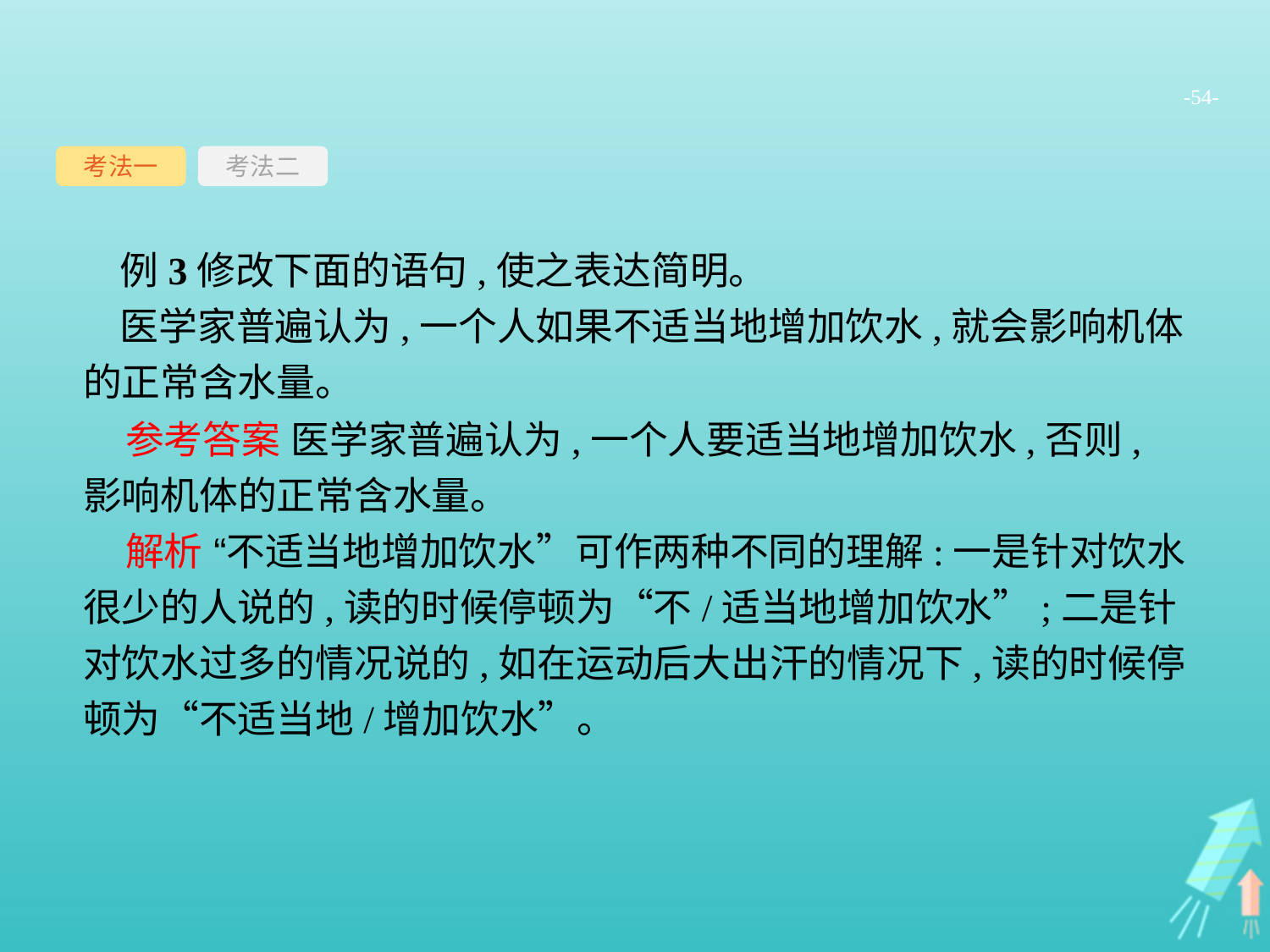

-54-
考法一
考法二
例3修改下面的语句,使之表达简明。
医学家普遍认为,一个人如果不适当地增加饮水,就会影响机体的正常含水量。
参考答案 医学家普遍认为,一个人要适当地增加饮水,否则,影响机体的正常含水量。
解析 “不适当地增加饮水”可作两种不同的理解:一是针对饮水很少的人说的,读的时候停顿为“不/适当地增加饮水”;二是针对饮水过多的情况说的,如在运动后大出汗的情况下,读的时候停顿为“不适当地/增加饮水”。